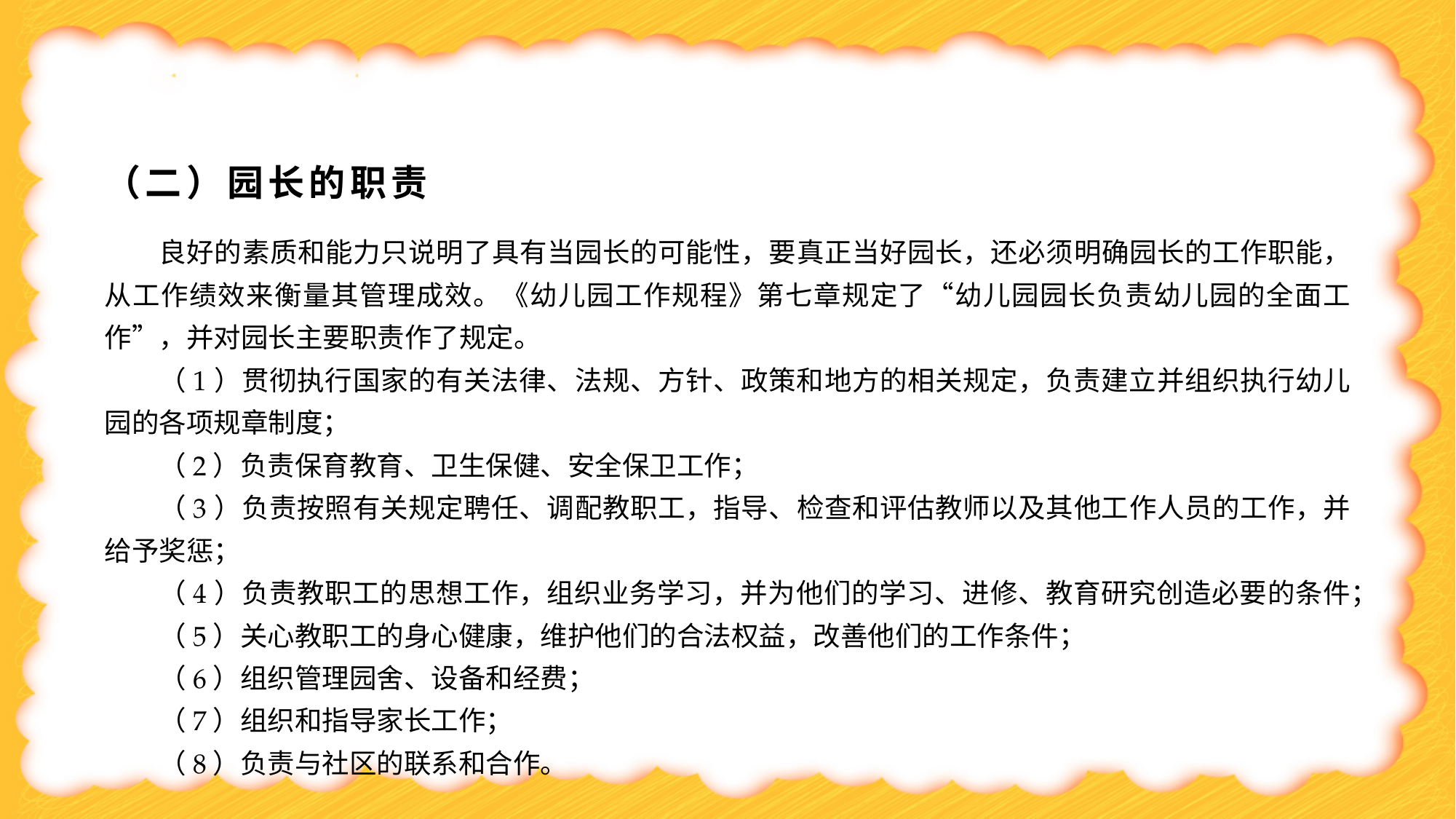

# 一、学前教育领导者的角色与职责
（二）园长的职责
良好的素质和能力只说明了具有当园长的可能性，要真正当好园长，还必须明确园长的工作职能，从工作绩效来衡量其管理成效。《幼儿园工作规程》第七章规定了“幼儿园园长负责幼儿园的全面工作”，并对园长主要职责作了规定。
（1）贯彻执行国家的有关法律、法规、方针、政策和地方的相关规定，负责建立并组织执行幼儿园的各项规章制度；
（2）负责保育教育、卫生保健、安全保卫工作；
（3）负责按照有关规定聘任、调配教职工，指导、检查和评估教师以及其他工作人员的工作，并给予奖惩；
（4）负责教职工的思想工作，组织业务学习，并为他们的学习、进修、教育研究创造必要的条件；
（5）关心教职工的身心健康，维护他们的合法权益，改善他们的工作条件；
（6）组织管理园舍、设备和经费；
（7）组织和指导家长工作；
（8）负责与社区的联系和合作。